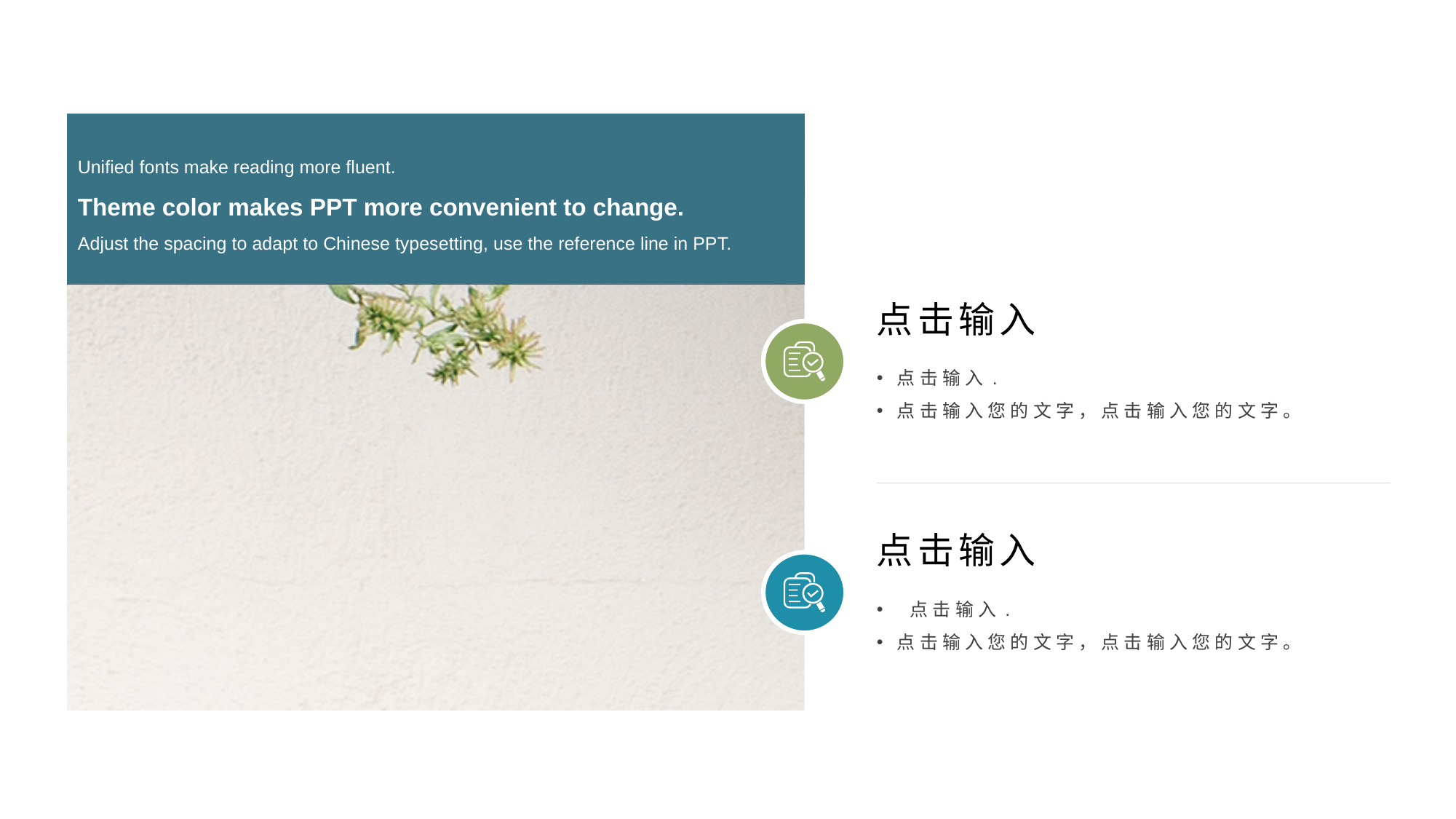

Unified fonts make reading more fluent.
Theme color makes PPT more convenient to change.
Adjust the spacing to adapt to Chinese typesetting, use the reference line in PPT.
点击输入
点击输入.
点击输入您的文字，点击输入您的文字。

点击输入
 点击输入.
点击输入您的文字，点击输入您的文字。